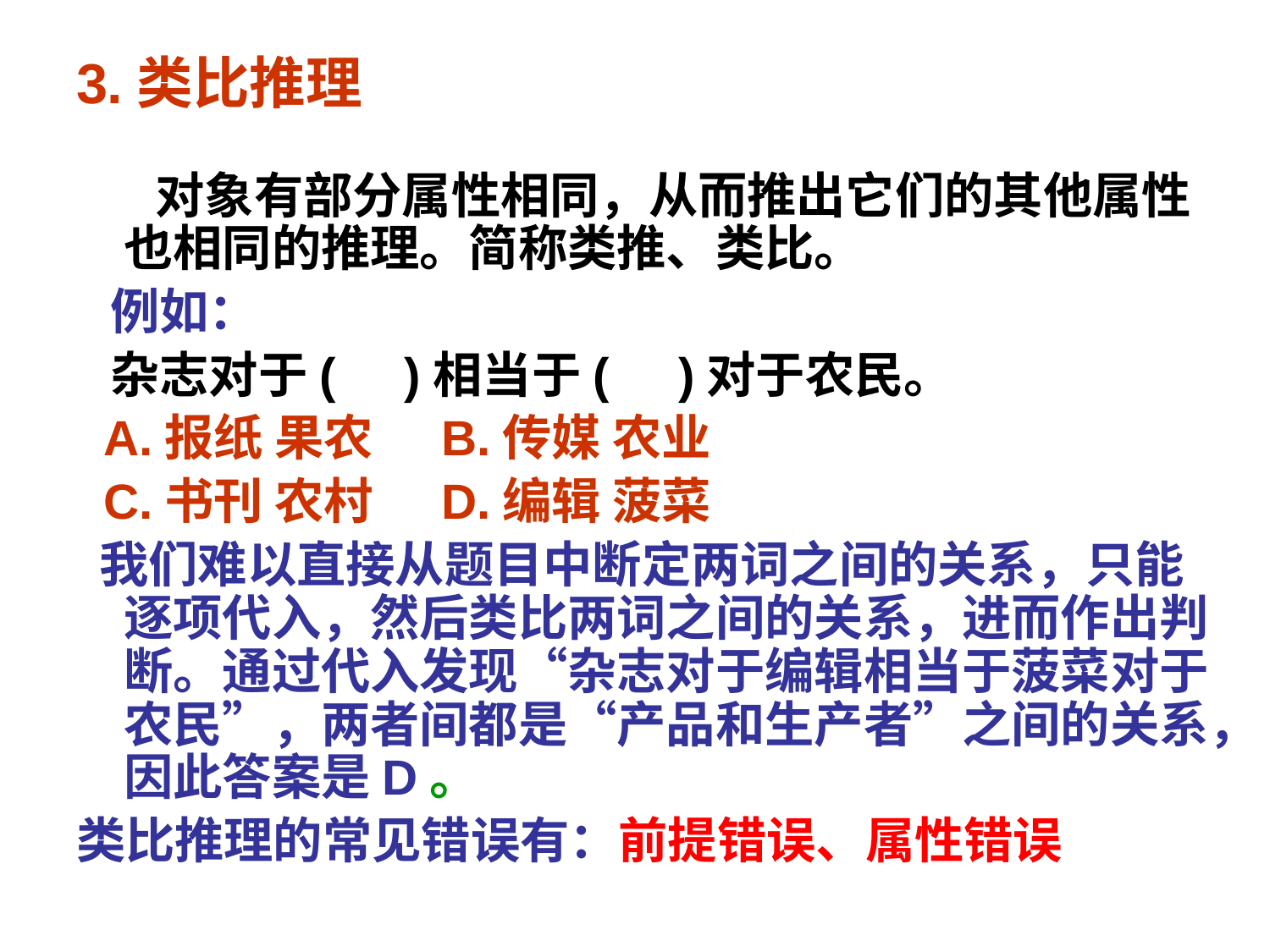

# 3.类比推理

      对象有部分属性相同，从而推出它们的其他属性也相同的推理。简称类推、类比。
  例如：
  杂志对于(     )相当于(     )对于农民。
  A.报纸 果农     B.传媒 农业
  C.书刊 农村     D.编辑 菠菜
 我们难以直接从题目中断定两词之间的关系，只能逐项代入，然后类比两词之间的关系，进而作出判断。通过代入发现“杂志对于编辑相当于菠菜对于农民”，两者间都是“产品和生产者”之间的关系，因此答案是D。
类比推理的常见错误有：前提错误、属性错误